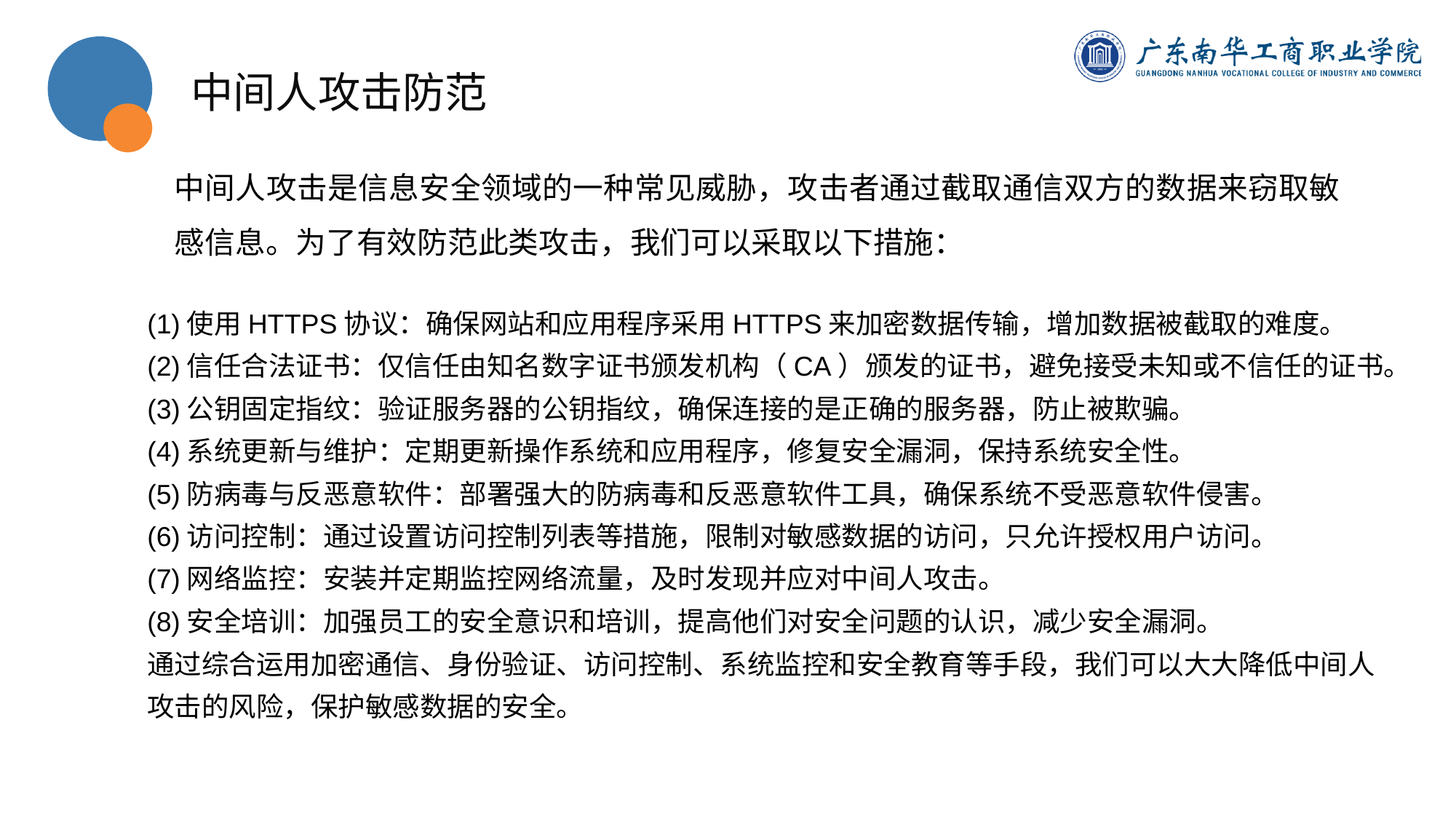

中间人攻击防范

中间人攻击是信息安全领域的一种常见威胁，攻击者通过截取通信双方的数据来窃取敏感信息。为了有效防范此类攻击，我们可以采取以下措施：
(1)使用HTTPS协议：确保网站和应用程序采用HTTPS来加密数据传输，增加数据被截取的难度。
(2)信任合法证书：仅信任由知名数字证书颁发机构（CA）颁发的证书，避免接受未知或不信任的证书。
(3)公钥固定指纹：验证服务器的公钥指纹，确保连接的是正确的服务器，防止被欺骗。
(4)系统更新与维护：定期更新操作系统和应用程序，修复安全漏洞，保持系统安全性。
(5)防病毒与反恶意软件：部署强大的防病毒和反恶意软件工具，确保系统不受恶意软件侵害。
(6)访问控制：通过设置访问控制列表等措施，限制对敏感数据的访问，只允许授权用户访问。
(7)网络监控：安装并定期监控网络流量，及时发现并应对中间人攻击。
(8)安全培训：加强员工的安全意识和培训，提高他们对安全问题的认识，减少安全漏洞。
通过综合运用加密通信、身份验证、访问控制、系统监控和安全教育等手段，我们可以大大降低中间人攻击的风险，保护敏感数据的安全。